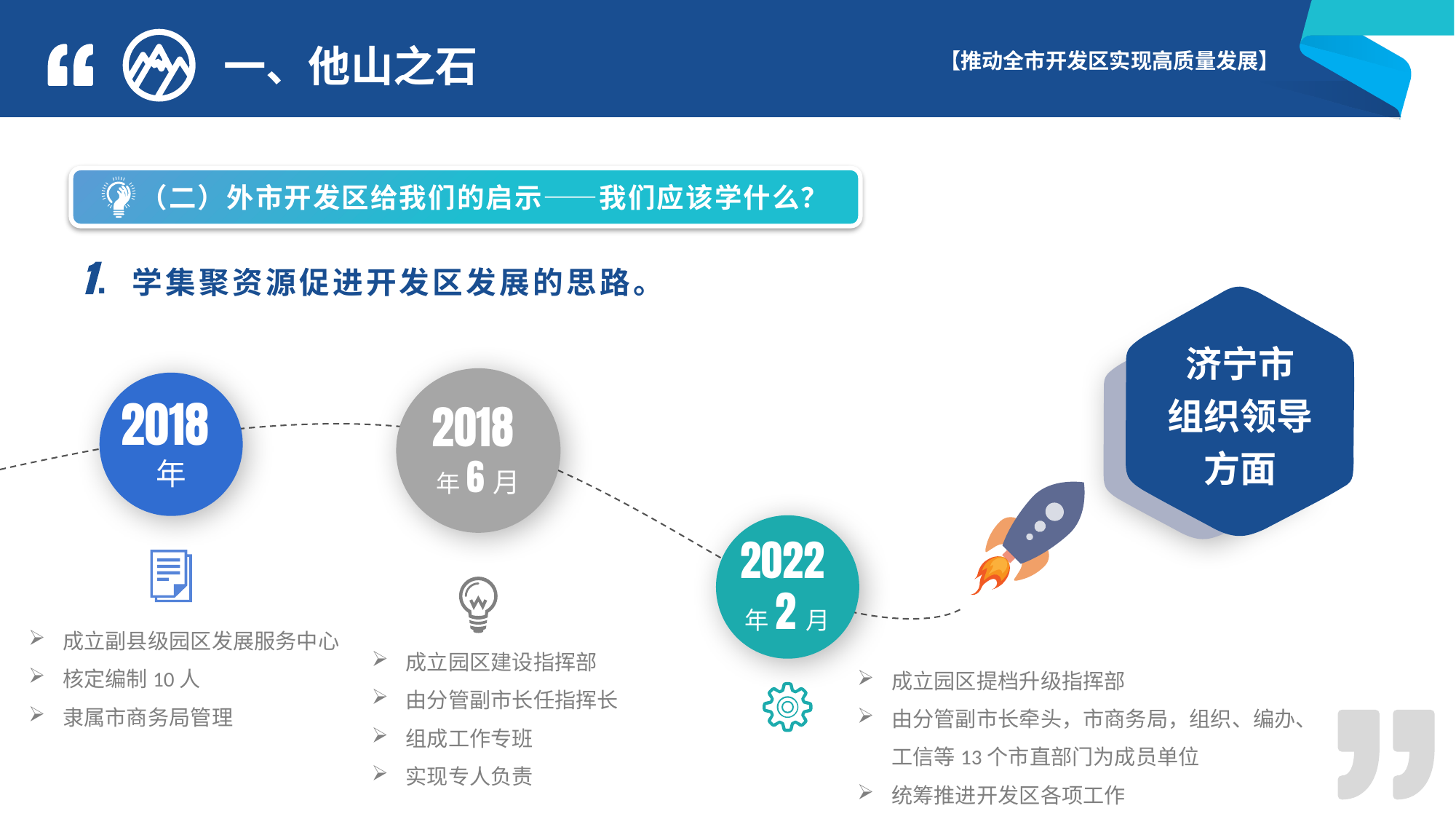

一、他山之石
    （二）外市开发区给我们的启示——我们应该学什么？

1. 学集聚资源促进开发区发展的思路。

济宁市
组织领导方面
2018年6月
2018年

2022年2月

成立副县级园区发展服务中心
核定编制10人
隶属市商务局管理
成立园区建设指挥部
由分管副市长任指挥长
组成工作专班
实现专人负责
成立园区提档升级指挥部
由分管副市长牵头，市商务局，组织、编办、工信等13个市直部门为成员单位
统筹推进开发区各项工作